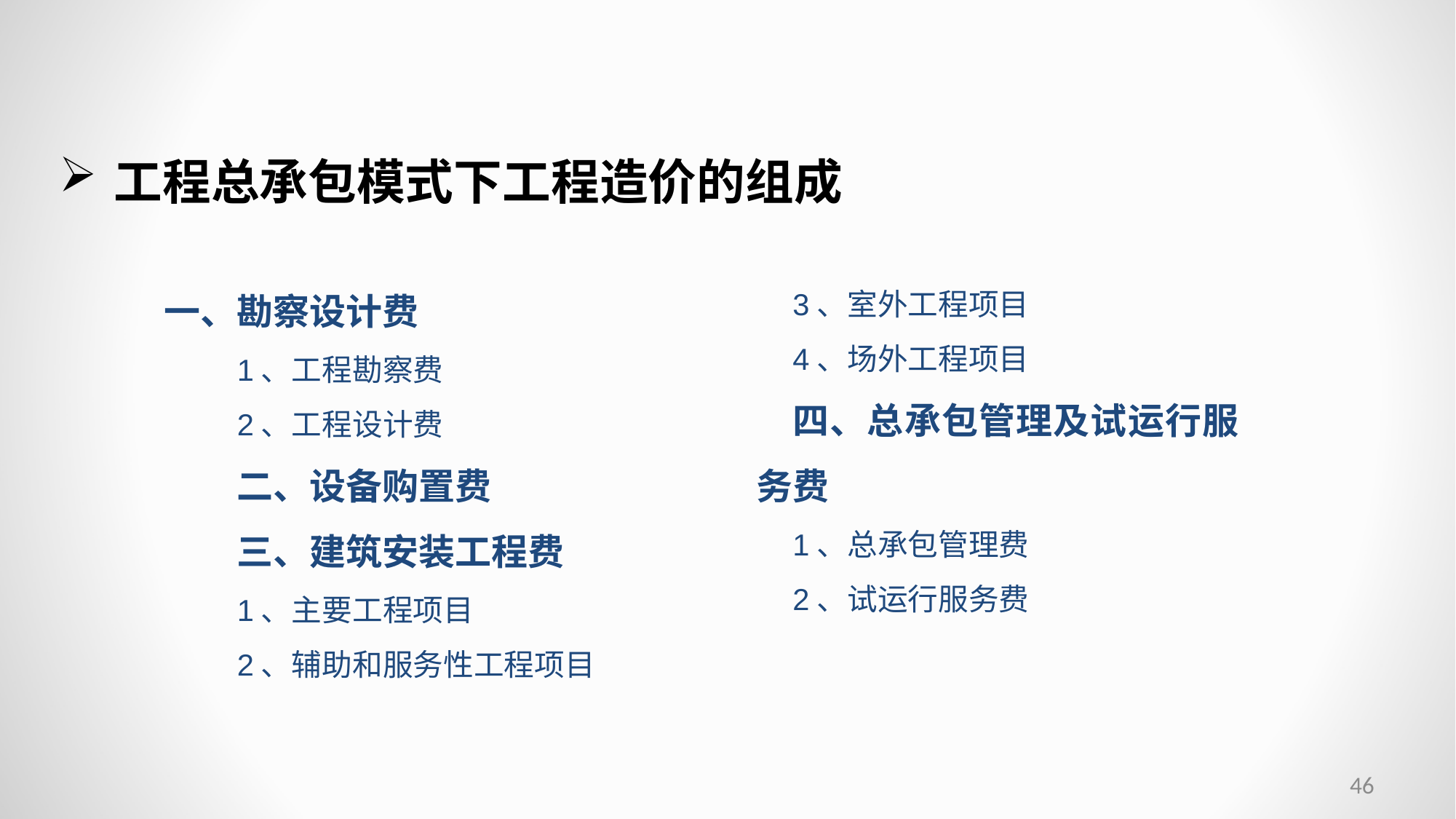

工程总承包模式下工程造价的组成
一、勘察设计费
1、工程勘察费
2、工程设计费
二、设备购置费
三、建筑安装工程费
1、主要工程项目
2、辅助和服务性工程项目
3、室外工程项目
4、场外工程项目
四、总承包管理及试运行服务费
1、总承包管理费
2、试运行服务费

46